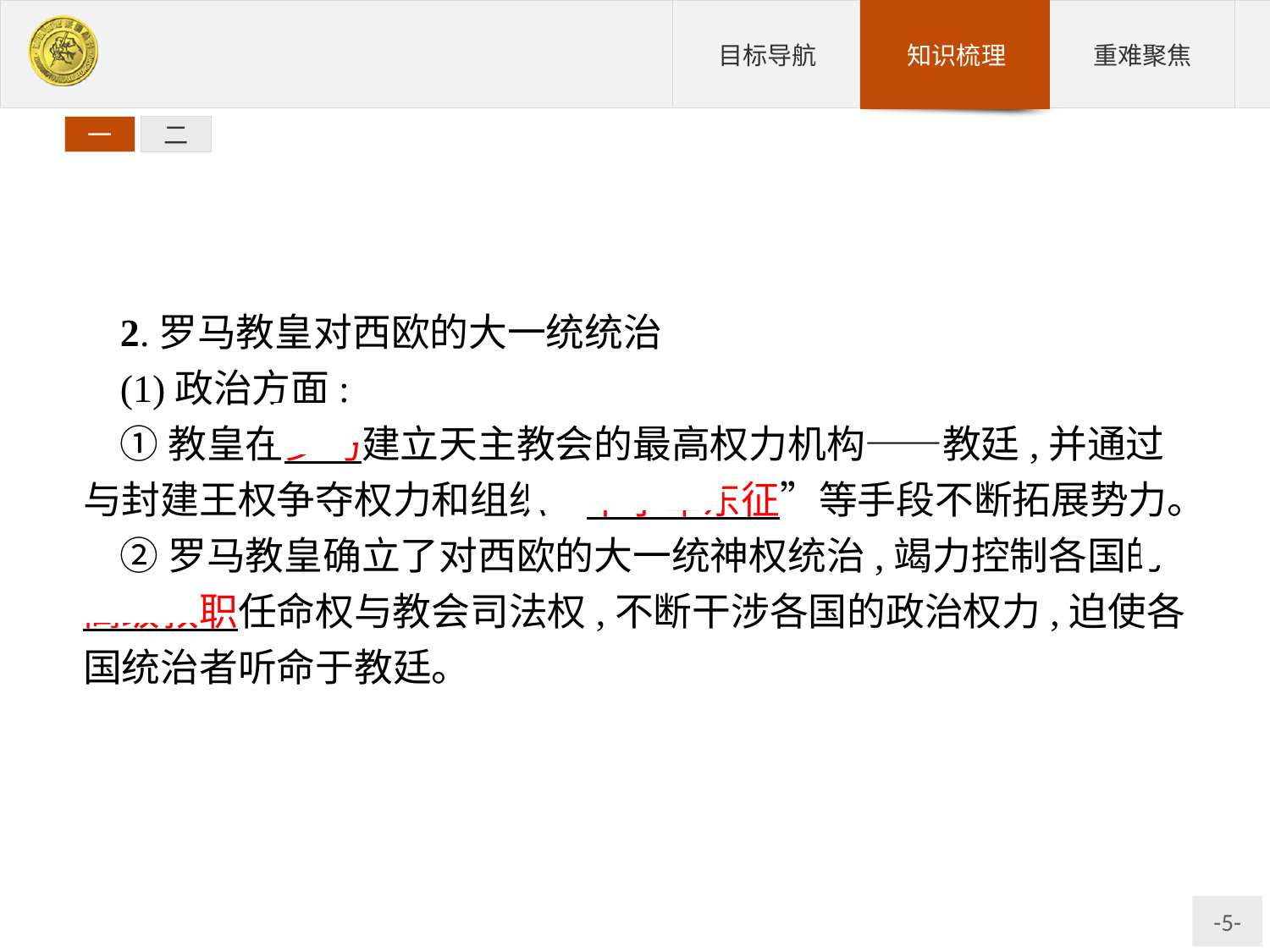

一
二
2.罗马教皇对西欧的大一统统治
(1)政治方面:
①教皇在罗马建立天主教会的最高权力机构——教廷,并通过与封建王权争夺权力和组织“十字军东征”等手段不断拓展势力。
②罗马教皇确立了对西欧的大一统神权统治,竭力控制各国的高级教职任命权与教会司法权,不断干涉各国的政治权力,迫使各国统治者听命于教廷。